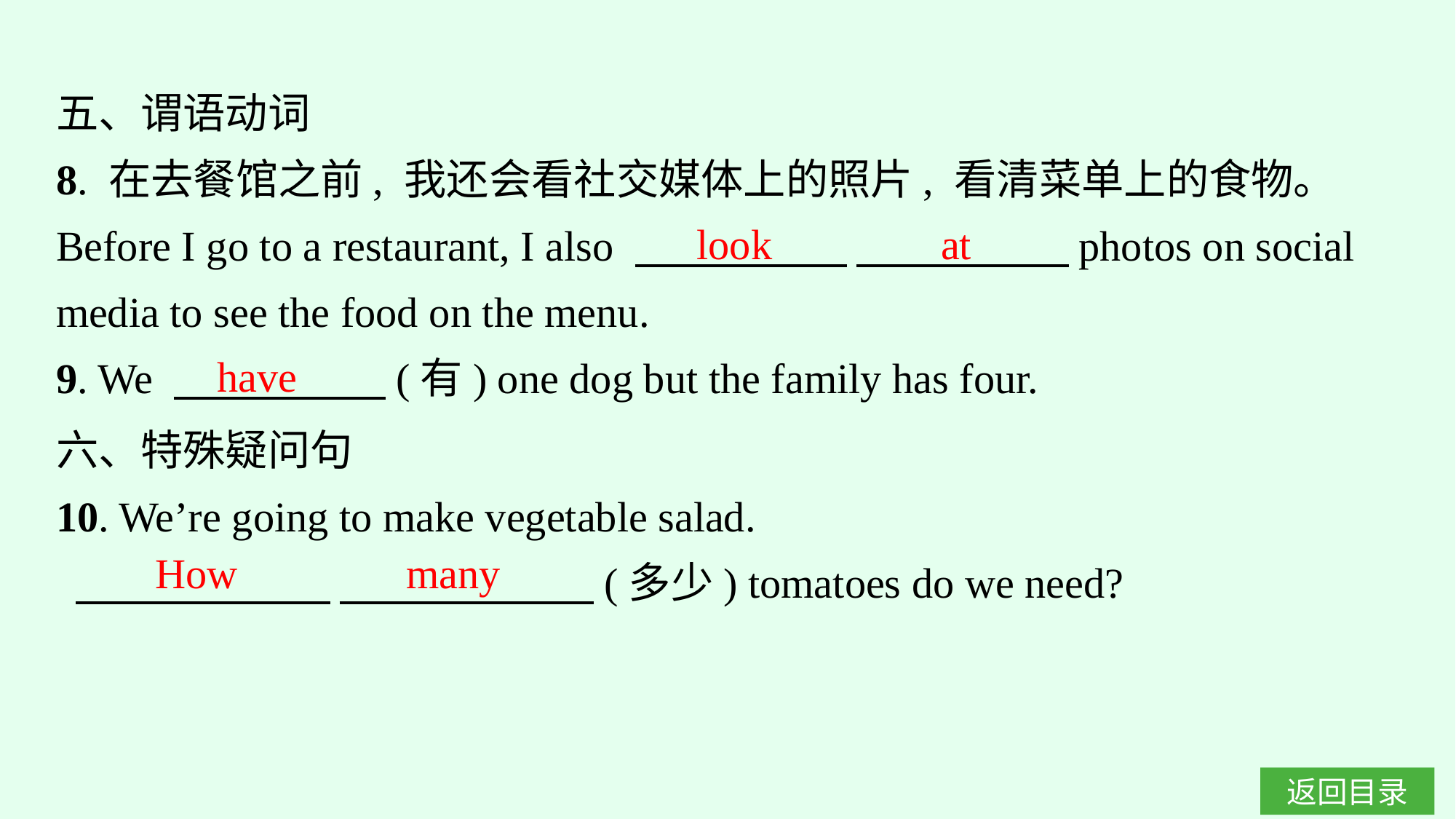

五、谓语动词
8. 在去餐馆之前, 我还会看社交媒体上的照片, 看清菜单上的食物。
Before I go to a restaurant, I also 　　　　　 　　　　　photos on social media to see the food on the menu.
9. We 　　　　　(有) one dog but the family has four.
look                at
have
六、特殊疑问句
10. We’re going to make vegetable salad.
 　　　　　　  　　　　　 (多少) tomatoes do we need?
How                many